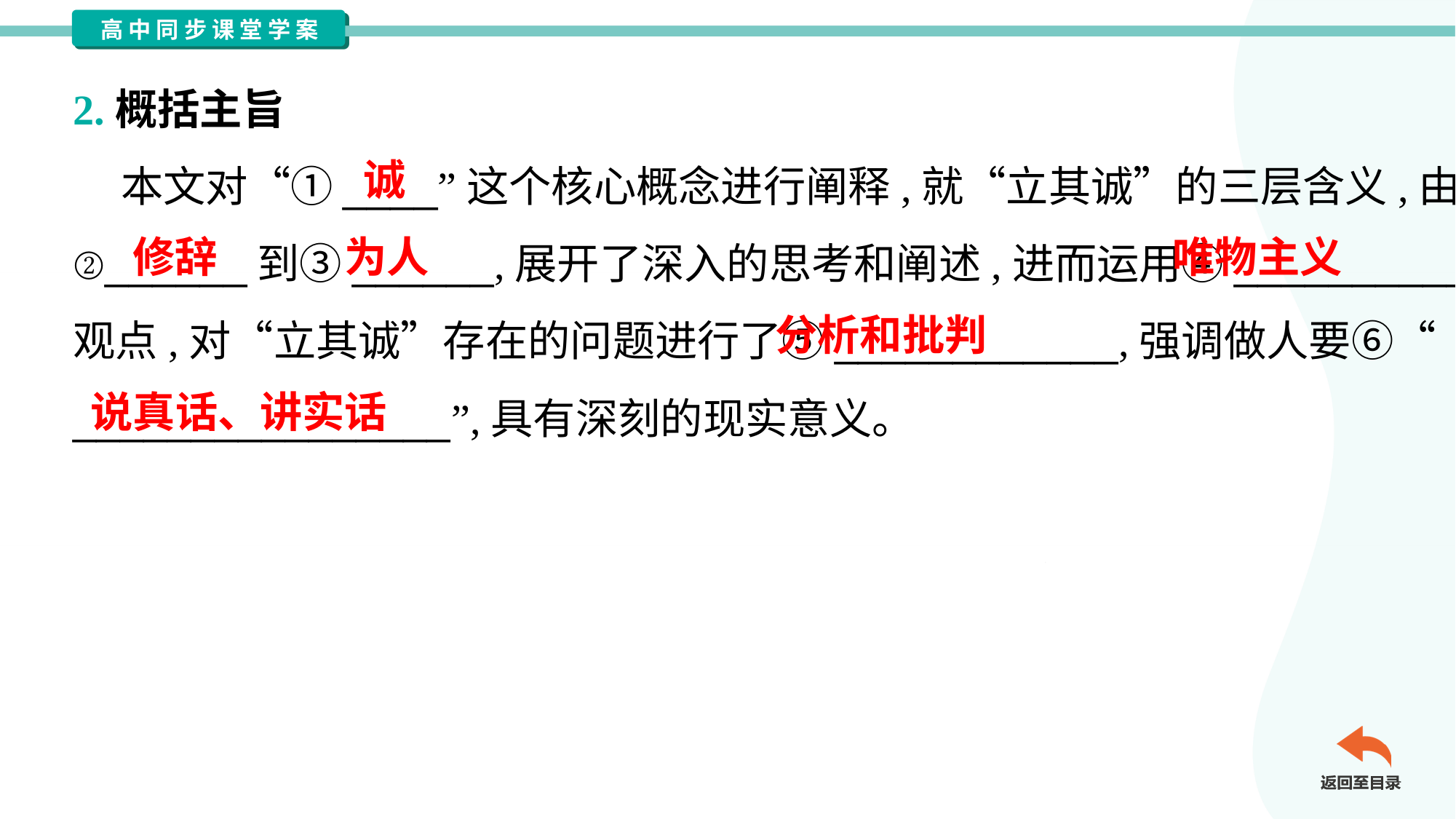

2.概括主旨
    本文对“①____”这个核心概念进行阐释,就“立其诚”的三层含义,由
②______到③______,展开了深入的思考和阐述,进而运用④__________
观点,对“立其诚”存在的问题进行了⑤____________,强调做人要⑥“
________________”,具有深刻的现实意义。
诚
修辞
为人
唯物主义
分析和批判
说真话、讲实话